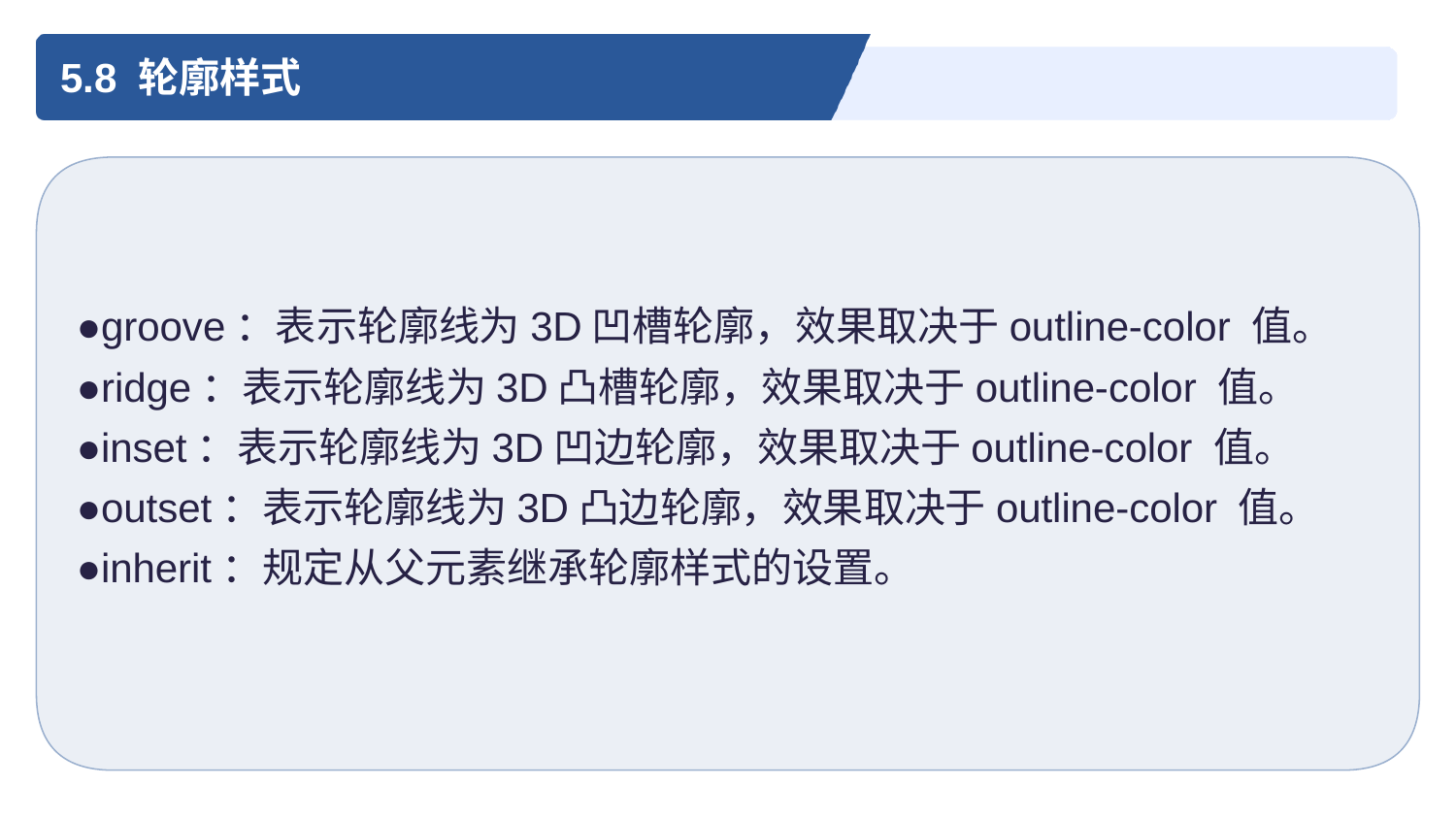

5.8 轮廓样式

●groove：表示轮廓线为3D凹槽轮廓，效果取决于outline-color 值。
●ridge：表示轮廓线为3D凸槽轮廓，效果取决于outline-color 值。
●inset：表示轮廓线为3D凹边轮廓，效果取决于outline-color 值。
●outset：表示轮廓线为3D凸边轮廓，效果取决于outline-color 值。
●inherit：规定从父元素继承轮廓样式的设置。